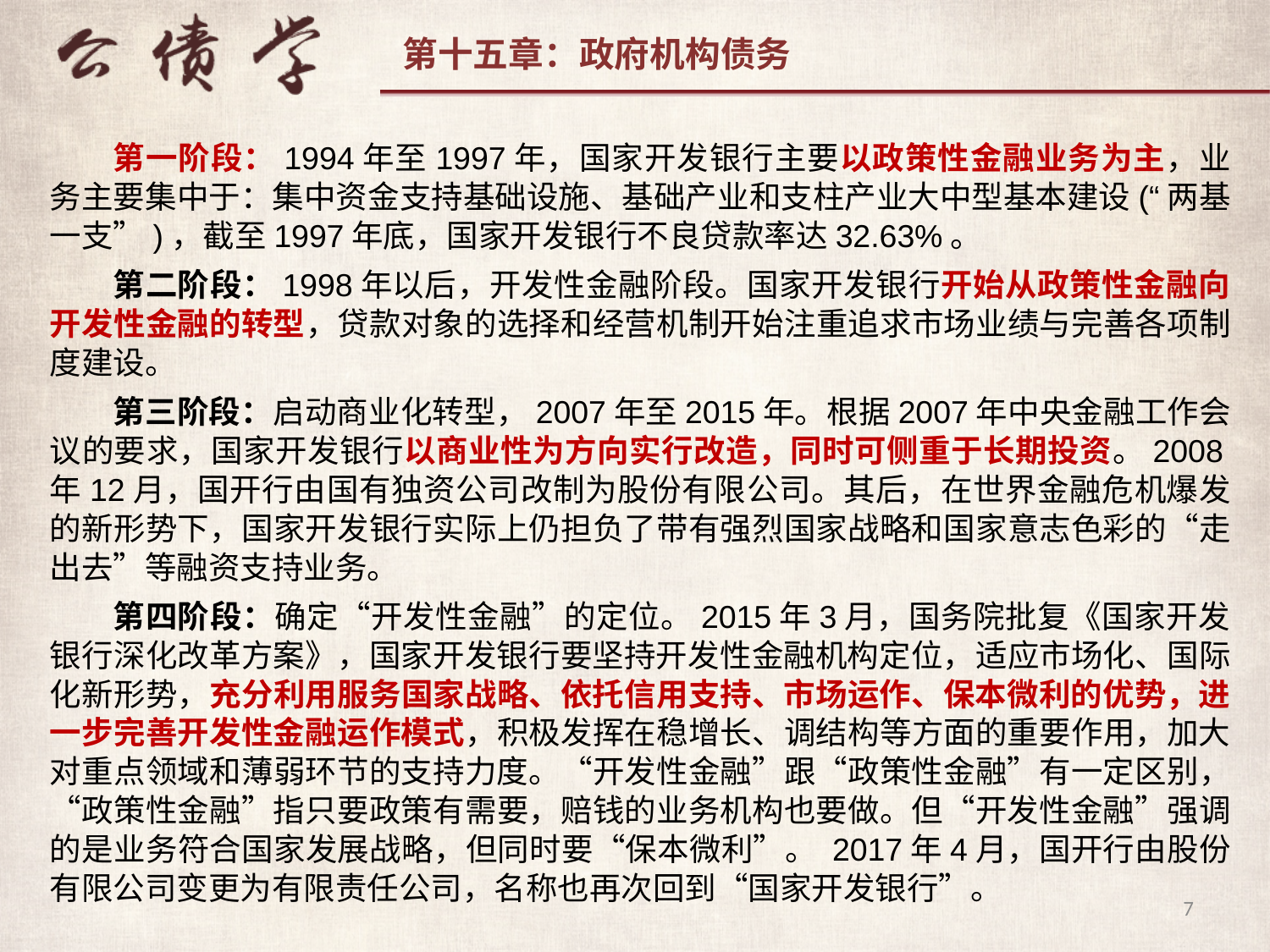

第一阶段：1994年至1997年，国家开发银行主要以政策性金融业务为主，业务主要集中于：集中资金支持基础设施、基础产业和支柱产业大中型基本建设(“两基一支”)，截至1997年底，国家开发银行不良贷款率达32.63%。
第二阶段：1998年以后，开发性金融阶段。国家开发银行开始从政策性金融向开发性金融的转型，贷款对象的选择和经营机制开始注重追求市场业绩与完善各项制度建设。
第三阶段：启动商业化转型，2007年至2015年。根据2007年中央金融工作会议的要求，国家开发银行以商业性为方向实行改造，同时可侧重于长期投资。2008年12月，国开行由国有独资公司改制为股份有限公司。其后，在世界金融危机爆发的新形势下，国家开发银行实际上仍担负了带有强烈国家战略和国家意志色彩的“走出去”等融资支持业务。
第四阶段：确定“开发性金融”的定位。2015年3月，国务院批复《国家开发银行深化改革方案》，国家开发银行要坚持开发性金融机构定位，适应市场化、国际化新形势，充分利用服务国家战略、依托信用支持、市场运作、保本微利的优势，进一步完善开发性金融运作模式，积极发挥在稳增长、调结构等方面的重要作用，加大对重点领域和薄弱环节的支持力度。“开发性金融”跟“政策性金融”有一定区别，“政策性金融”指只要政策有需要，赔钱的业务机构也要做。但“开发性金融”强调的是业务符合国家发展战略，但同时要“保本微利”。 2017年4月，国开行由股份有限公司变更为有限责任公司，名称也再次回到“国家开发银行”。
7